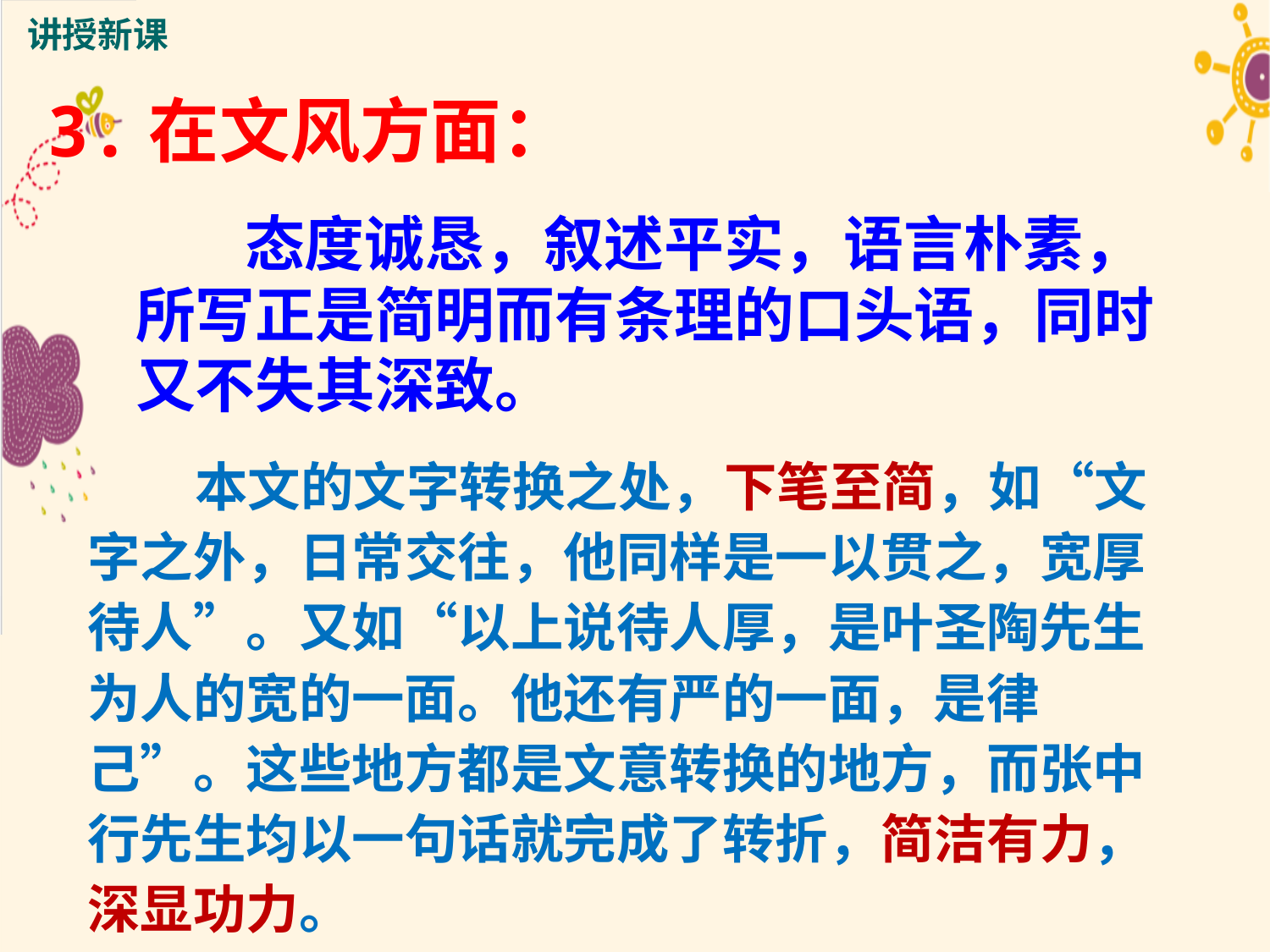

讲授新课
3.在文风方面：
       态度诚恳，叙述平实，语言朴素，所写正是简明而有条理的口头语，同时又不失其深致。
        本文的文字转换之处，下笔至简，如“文字之外，日常交往，他同样是一以贯之，宽厚待人”。又如“以上说待人厚，是叶圣陶先生为人的宽的一面。他还有严的一面，是律己”。这些地方都是文意转换的地方，而张中行先生均以一句话就完成了转折，简洁有力，深显功力。